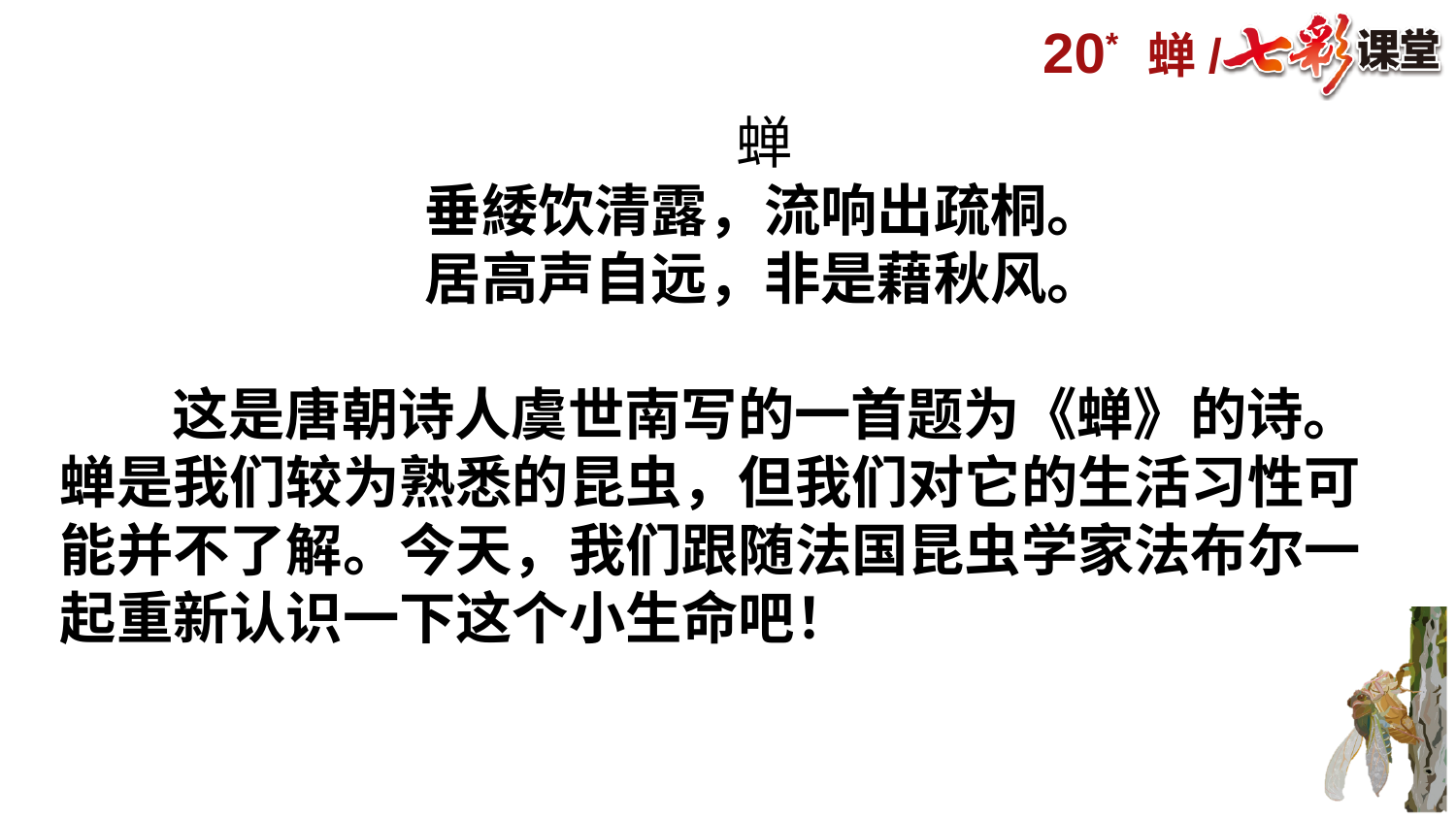

蝉
垂緌饮清露，流响出疏桐。
居高声自远，非是藉秋风。

  这是唐朝诗人虞世南写的一首题为《蝉》的诗。蝉是我们较为熟悉的昆虫，但我们对它的生活习性可能并不了解。今天，我们跟随法国昆虫学家法布尔一起重新认识一下这个小生命吧！